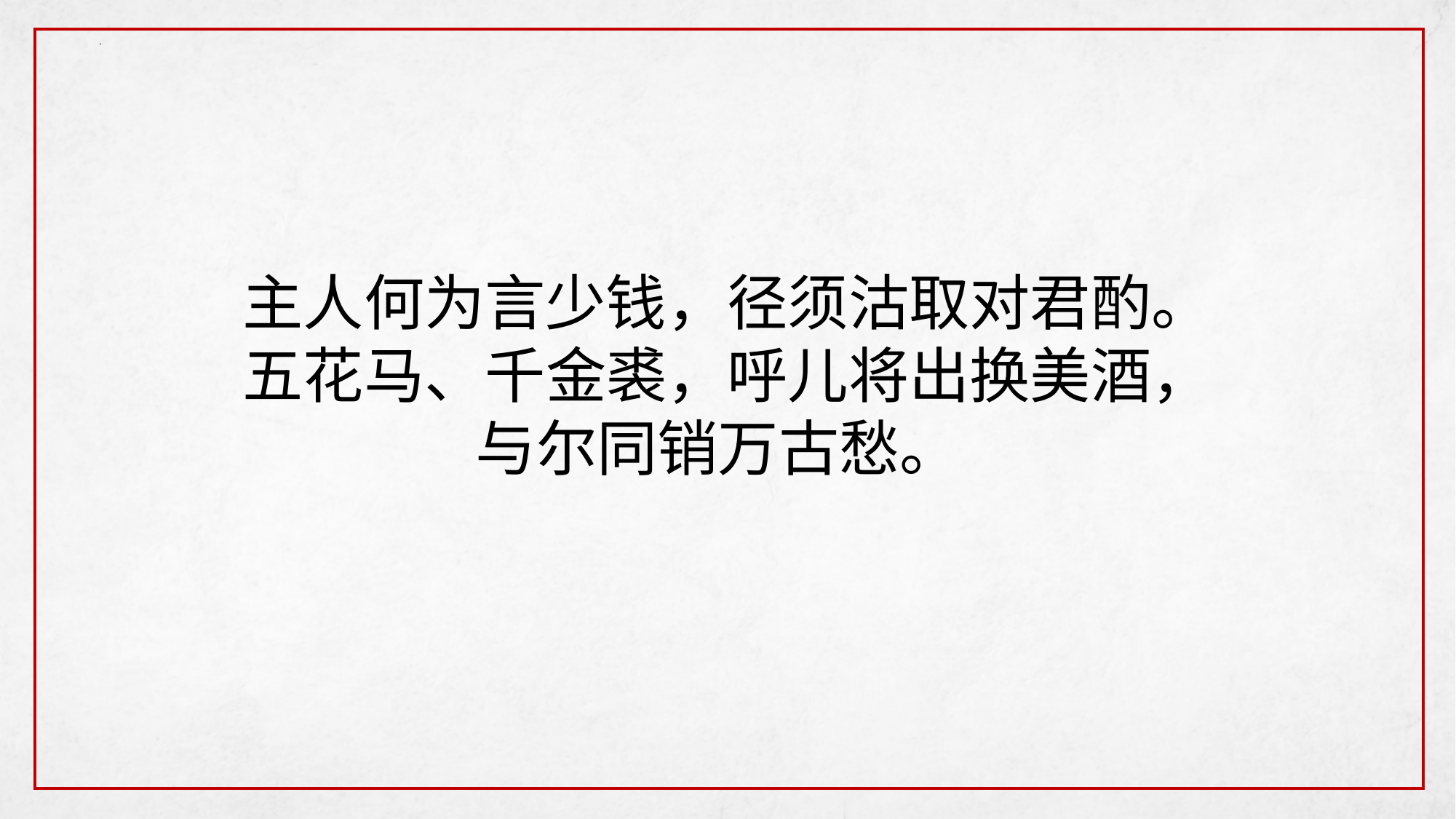

主人何为言少钱，径须沽取对君酌。
五花马、千金裘，呼儿将出换美酒，
                与尔同销万古愁。